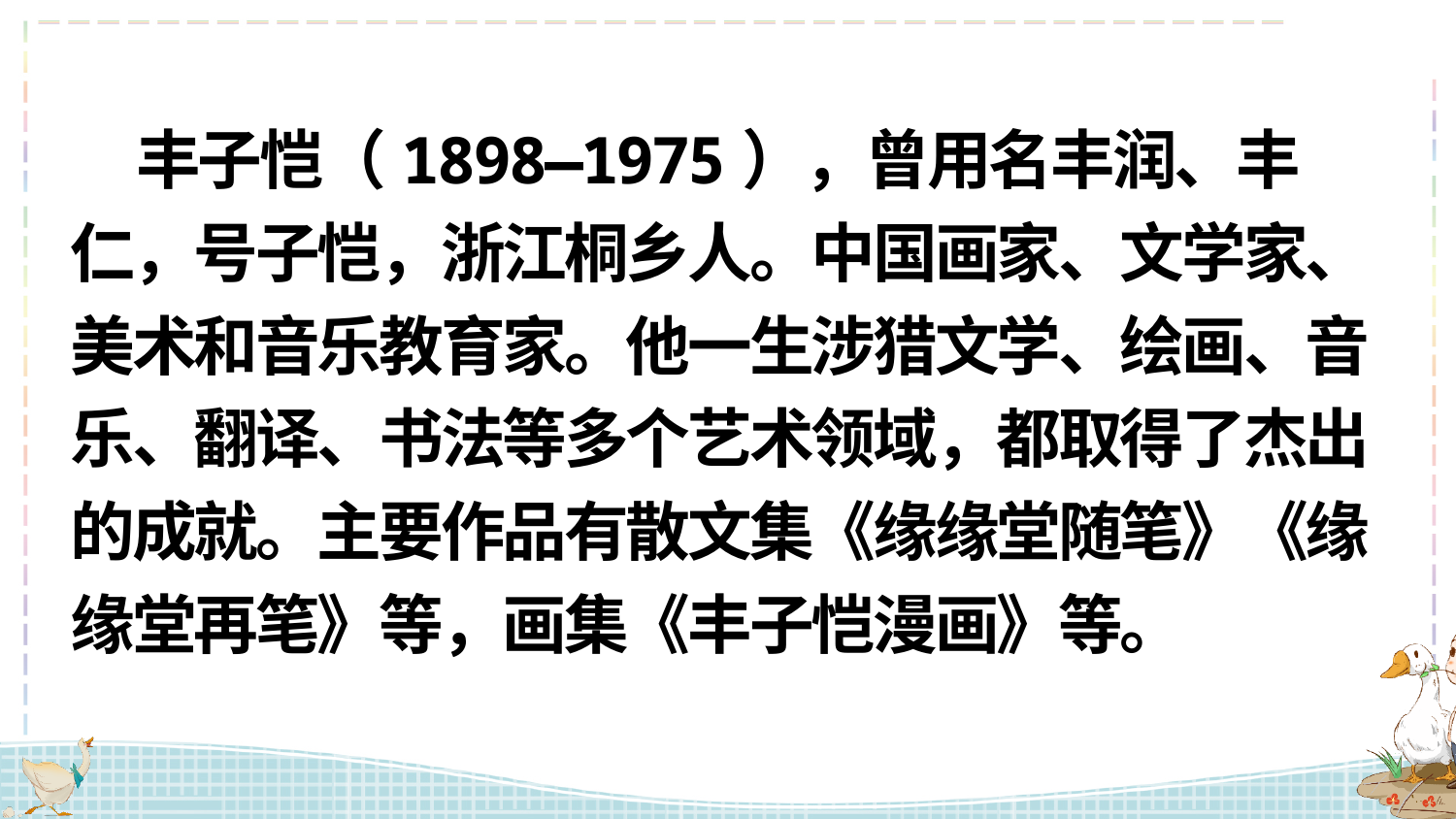

丰子恺（1898—1975），曾用名丰润、丰仁，号子恺，浙江桐乡人。中国画家、文学家、美术和音乐教育家。他一生涉猎文学、绘画、音乐、翻译、书法等多个艺术领域，都取得了杰出的成就。主要作品有散文集《缘缘堂随笔》《缘缘堂再笔》等，画集《丰子恺漫画》等。